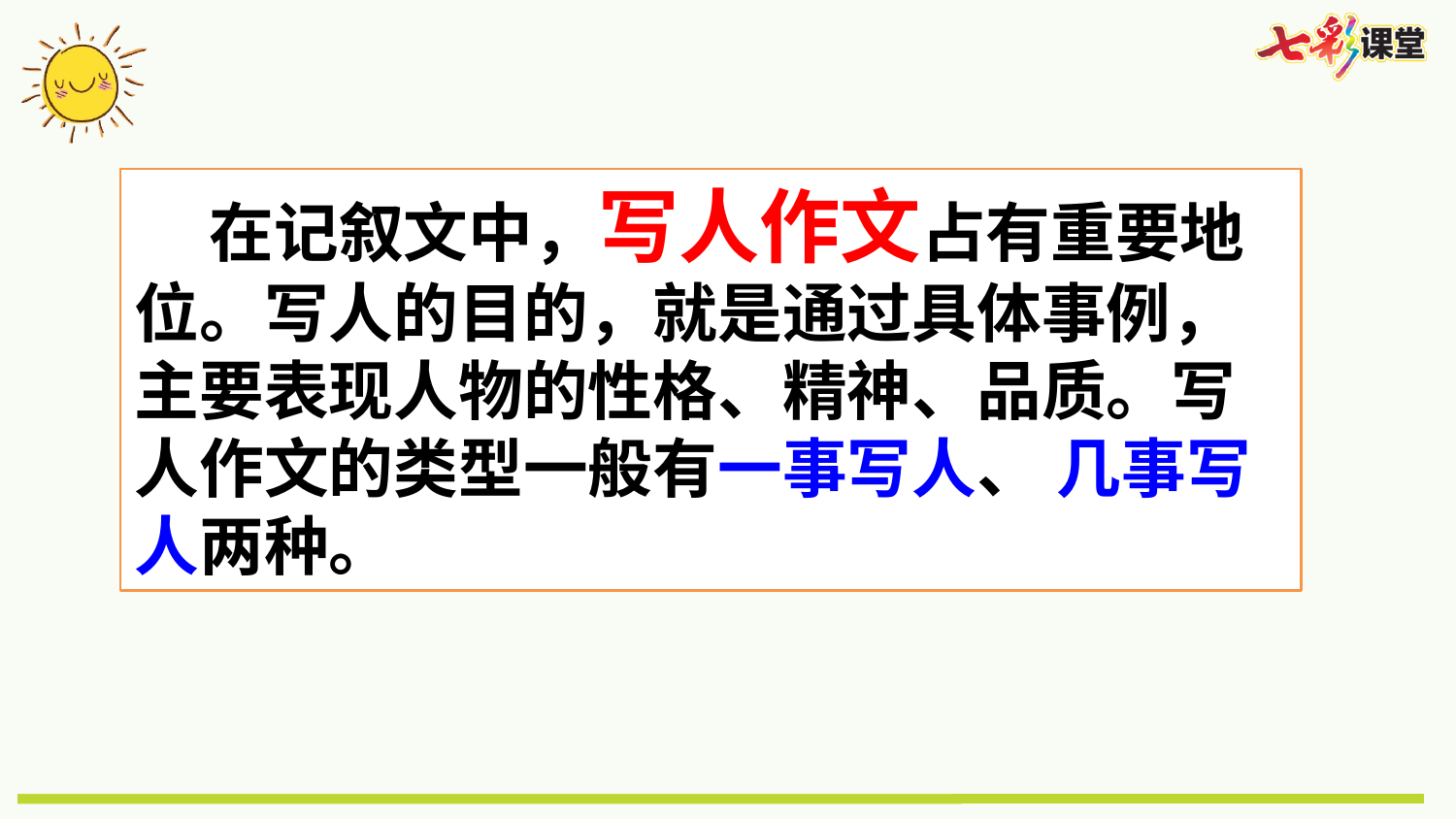

在记叙文中，写人作文占有重要地位。写人的目的，就是通过具体事例，主要表现人物的性格、精神、品质。写人作文的类型一般有一事写人、 几事写人两种。